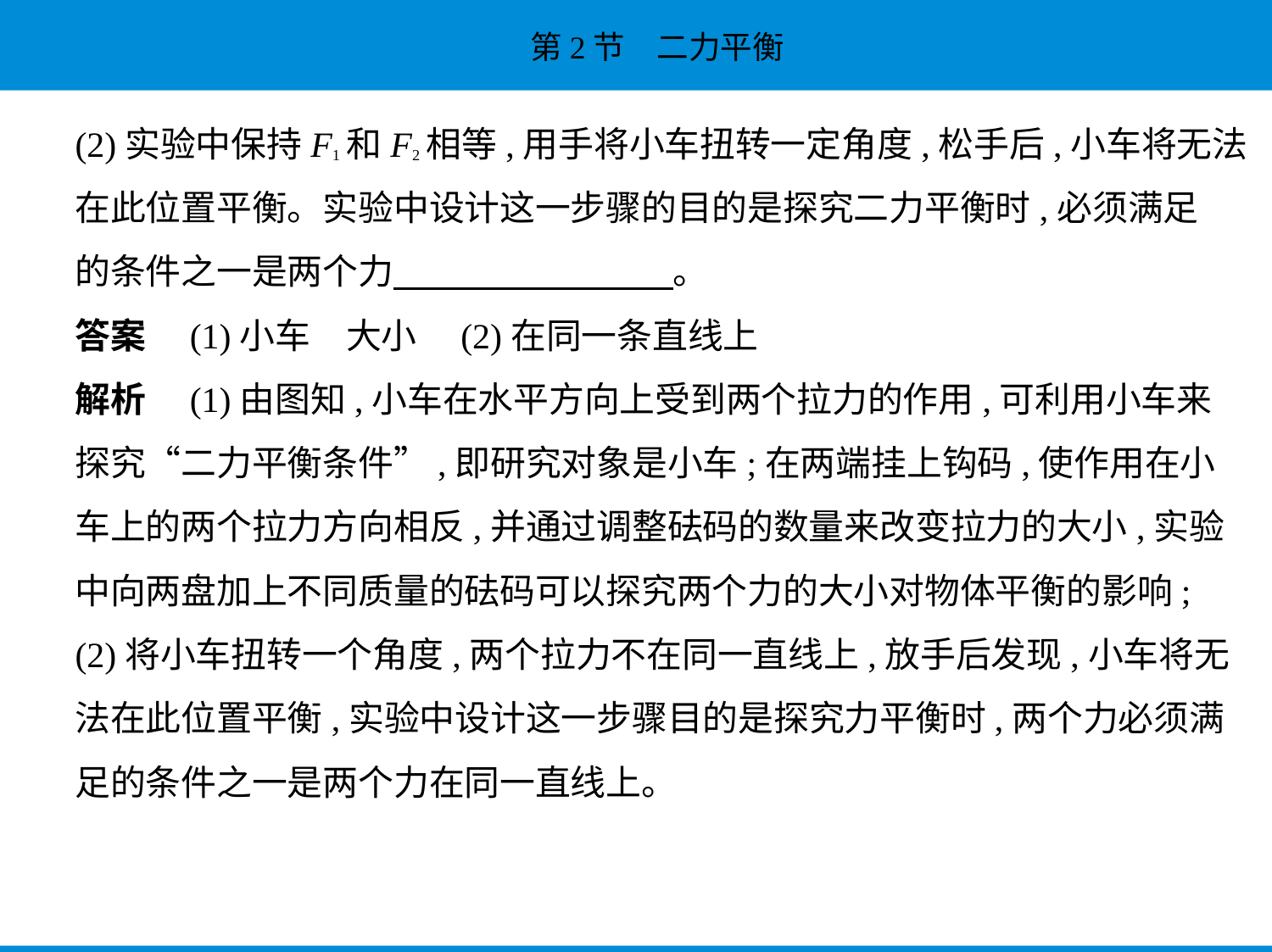

(2)实验中保持F1和F2相等,用手将小车扭转一定角度,松手后,小车将无法
在此位置平衡。实验中设计这一步骤的目的是探究二力平衡时,必须满足
的条件之一是两个力　　　　　　　    。
答案　(1)小车　大小　(2)在同一条直线上
解析　(1)由图知,小车在水平方向上受到两个拉力的作用,可利用小车来
探究“二力平衡条件”,即研究对象是小车;在两端挂上钩码,使作用在小
车上的两个拉力方向相反,并通过调整砝码的数量来改变拉力的大小,实验
中向两盘加上不同质量的砝码可以探究两个力的大小对物体平衡的影响;
(2)将小车扭转一个角度,两个拉力不在同一直线上,放手后发现,小车将无
法在此位置平衡,实验中设计这一步骤目的是探究力平衡时,两个力必须满
足的条件之一是两个力在同一直线上。